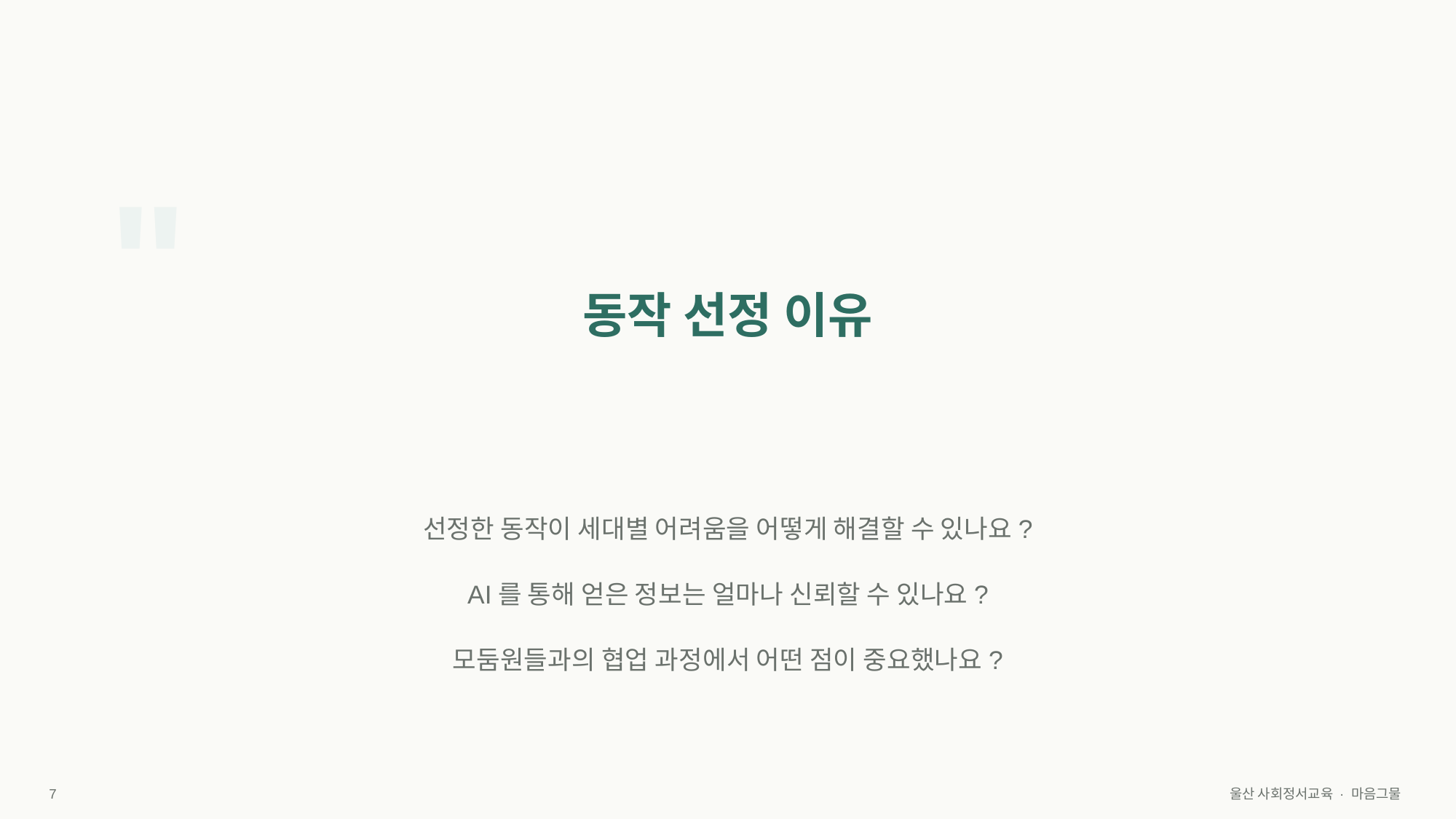

"
동작 선정 이유
선정한 동작이 세대별 어려움을 어떻게 해결할 수 있나요?
AI를 통해 얻은 정보는 얼마나 신뢰할 수 있나요?
모둠원들과의 협업 과정에서 어떤 점이 중요했나요?
7
울산 사회정서교육 · 마음그물